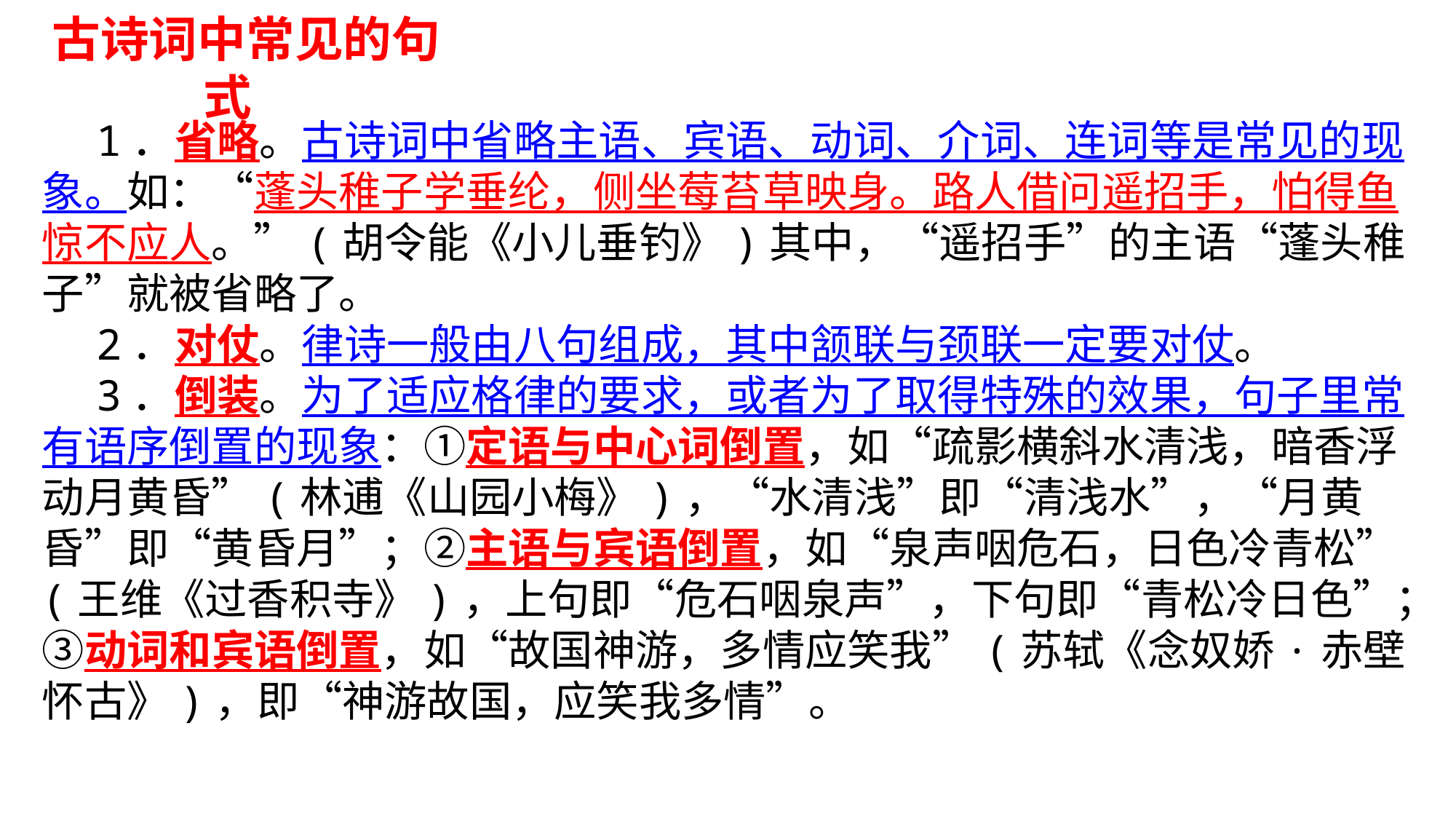

古诗词中常见的句式
1．省略。古诗词中省略主语、宾语、动词、介词、连词等是常见的现象。如：“蓬头稚子学垂纶，侧坐莓苔草映身。路人借问遥招手，怕得鱼惊不应人。”(胡令能《小儿垂钓》)其中，“遥招手”的主语“蓬头稚子”就被省略了。
2．对仗。律诗一般由八句组成，其中颔联与颈联一定要对仗。
3．倒装。为了适应格律的要求，或者为了取得特殊的效果，句子里常有语序倒置的现象：①定语与中心词倒置，如“疏影横斜水清浅，暗香浮动月黄昏”(林逋《山园小梅》)，“水清浅”即“清浅水”，“月黄昏”即“黄昏月”；②主语与宾语倒置，如“泉声咽危石，日色冷青松”(王维《过香积寺》)，上句即“危石咽泉声”，下句即“青松冷日色”；③动词和宾语倒置，如“故国神游，多情应笑我”(苏轼《念奴娇·赤壁怀古》)，即“神游故国，应笑我多情”。